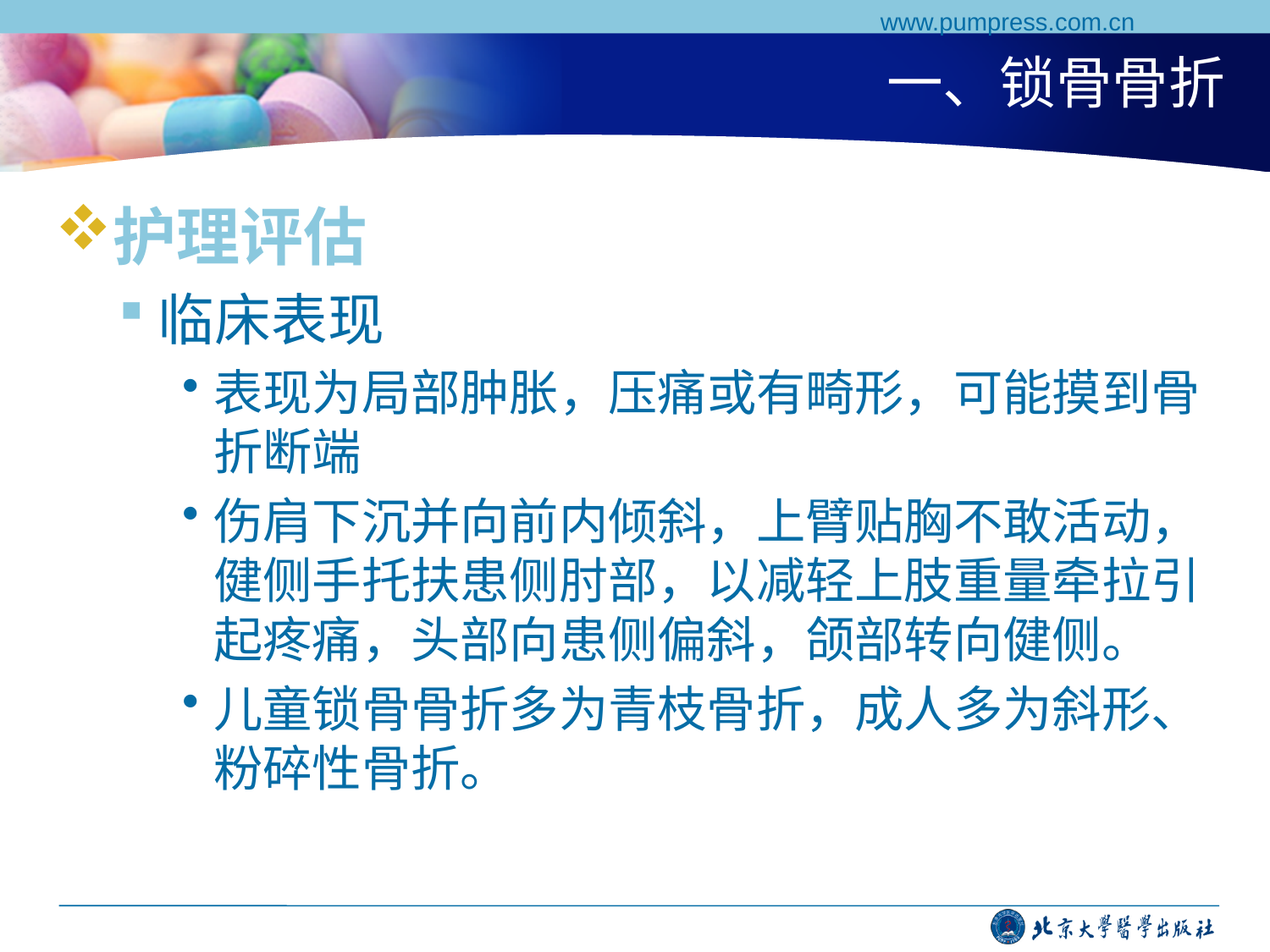

www.pumpress.com.cn
# 一、锁骨骨折
护理评估
临床表现
表现为局部肿胀，压痛或有畸形，可能摸到骨折断端
伤肩下沉并向前内倾斜，上臂贴胸不敢活动，健侧手托扶患侧肘部，以减轻上肢重量牵拉引起疼痛，头部向患侧偏斜，颌部转向健侧。
儿童锁骨骨折多为青枝骨折，成人多为斜形、粉碎性骨折。